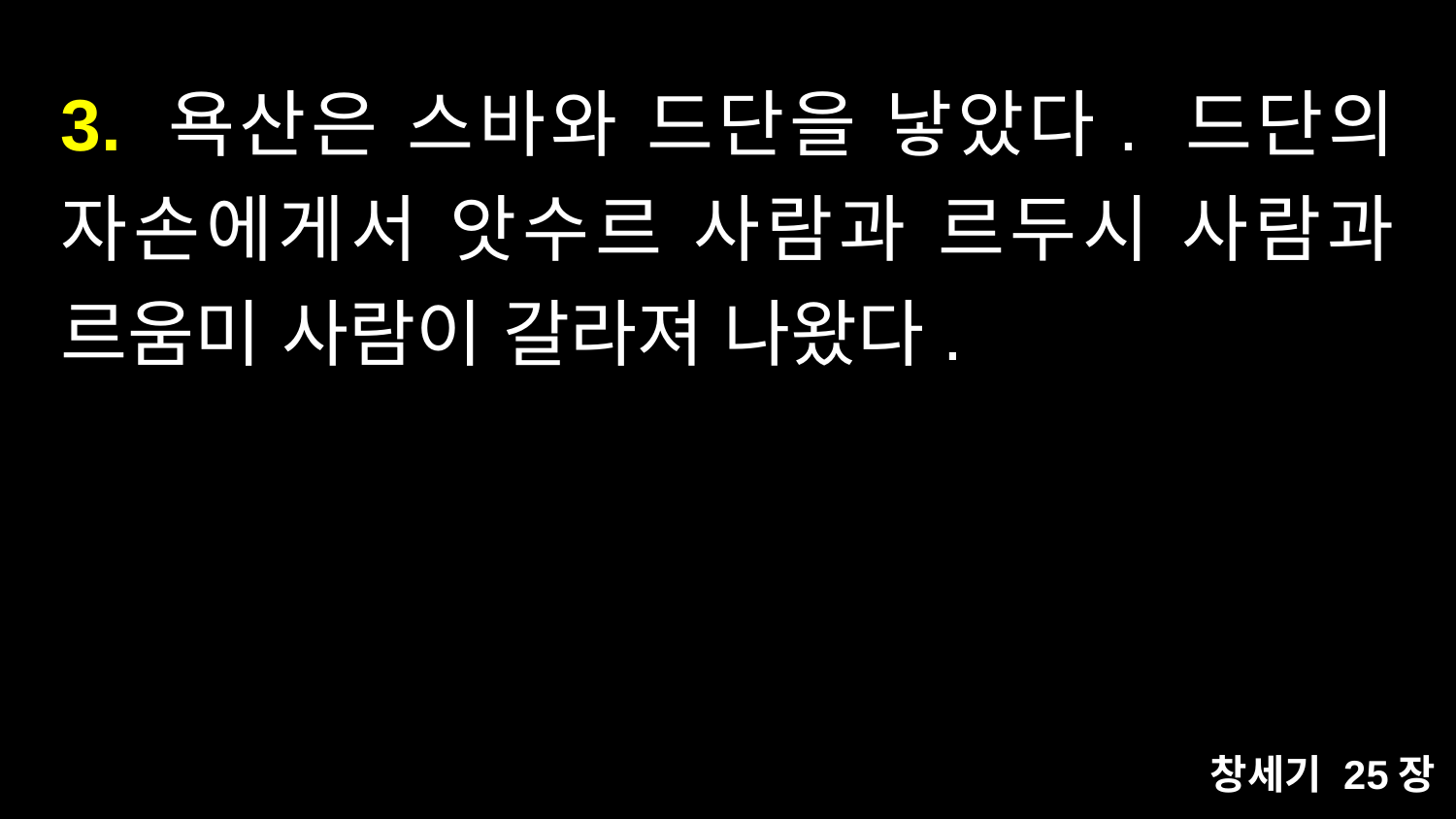

# 3. 욕산은 스바와 드단을 낳았다. 드단의 자손에게서 앗수르 사람과 르두시 사람과 르움미 사람이 갈라져 나왔다.
창세기 25장